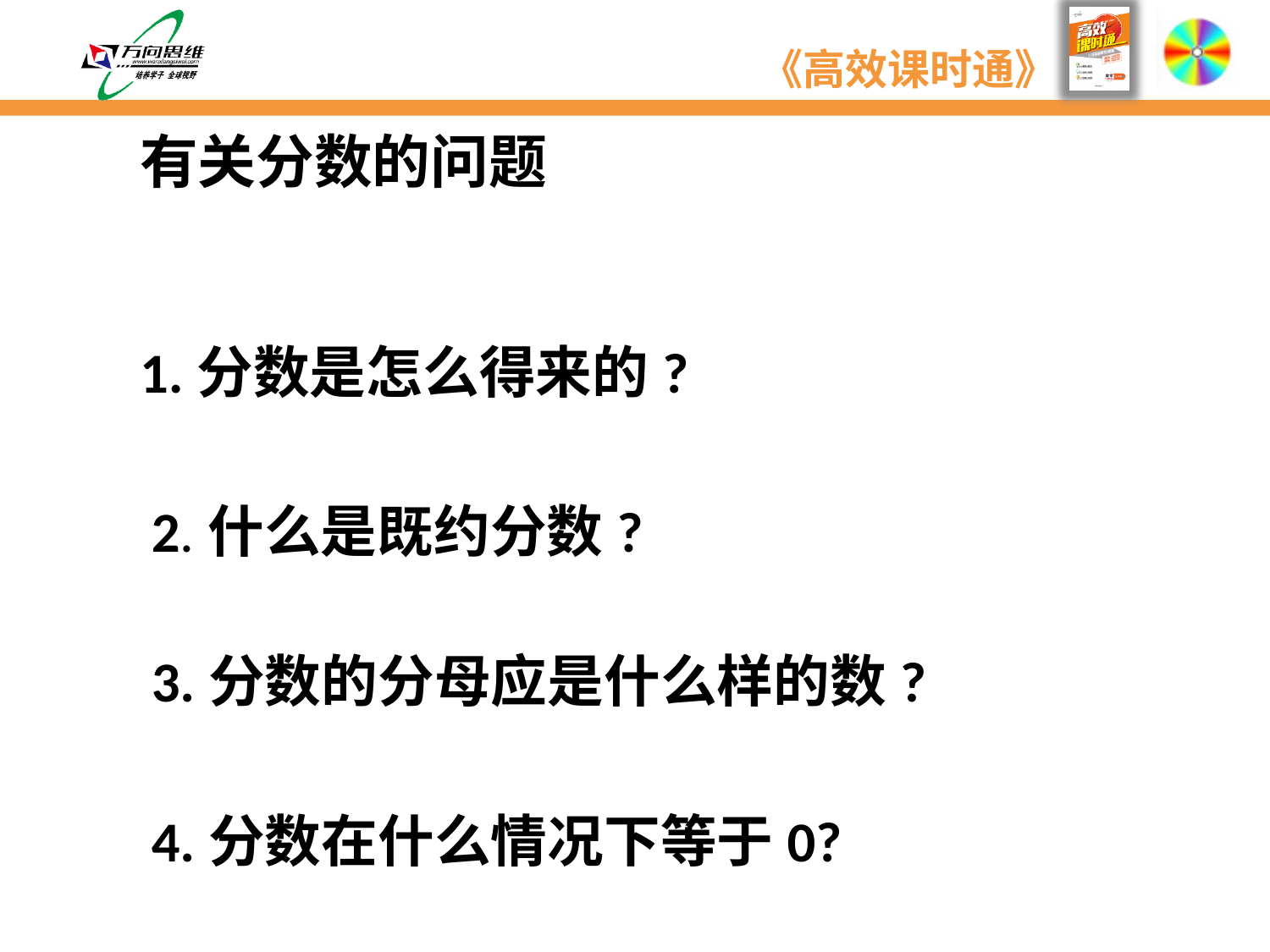

# 有关分数的问题
1.分数是怎么得来的?
2.什么是既约分数?
3.分数的分母应是什么样的数?
4.分数在什么情况下等于0?